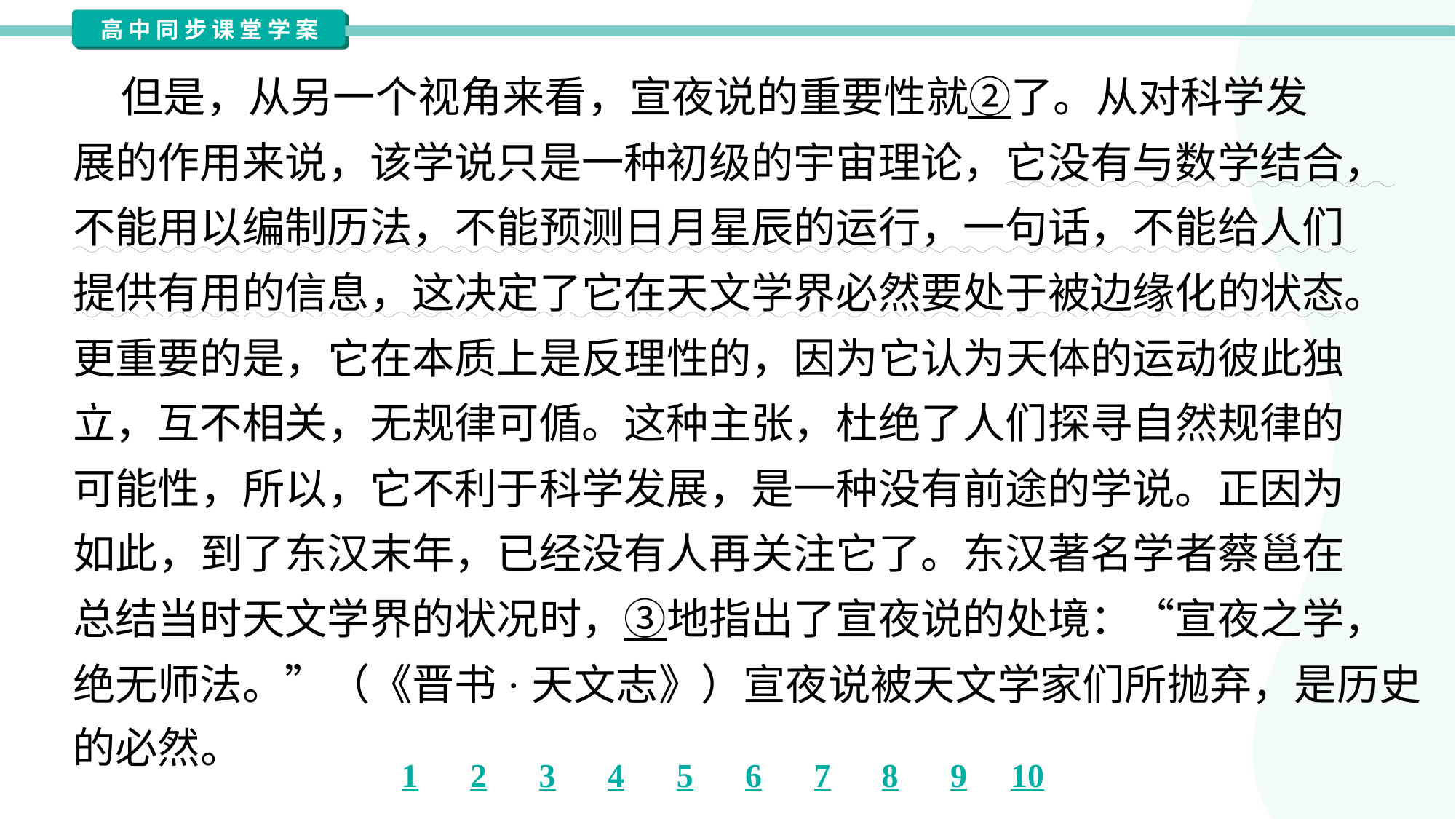

但是，从另一个视角来看，宣夜说的重要性就②了。从对科学发
展的作用来说，该学说只是一种初级的宇宙理论，它没有与数学结合，
不能用以编制历法，不能预测日月星辰的运行，一句话，不能给人们
提供有用的信息，这决定了它在天文学界必然要处于被边缘化的状态。
更重要的是，它在本质上是反理性的，因为它认为天体的运动彼此独
立，互不相关，无规律可偱。这种主张，杜绝了人们探寻自然规律的
可能性，所以，它不利于科学发展，是一种没有前途的学说。正因为
如此，到了东汉末年，已经没有人再关注它了。东汉著名学者蔡邕在
总结当时天文学界的状况时，③地指出了宣夜说的处境：“宣夜之学，
绝无师法。”（《晋书·天文志》）宣夜说被天文学家们所抛弃，是历史
的必然。#1.2